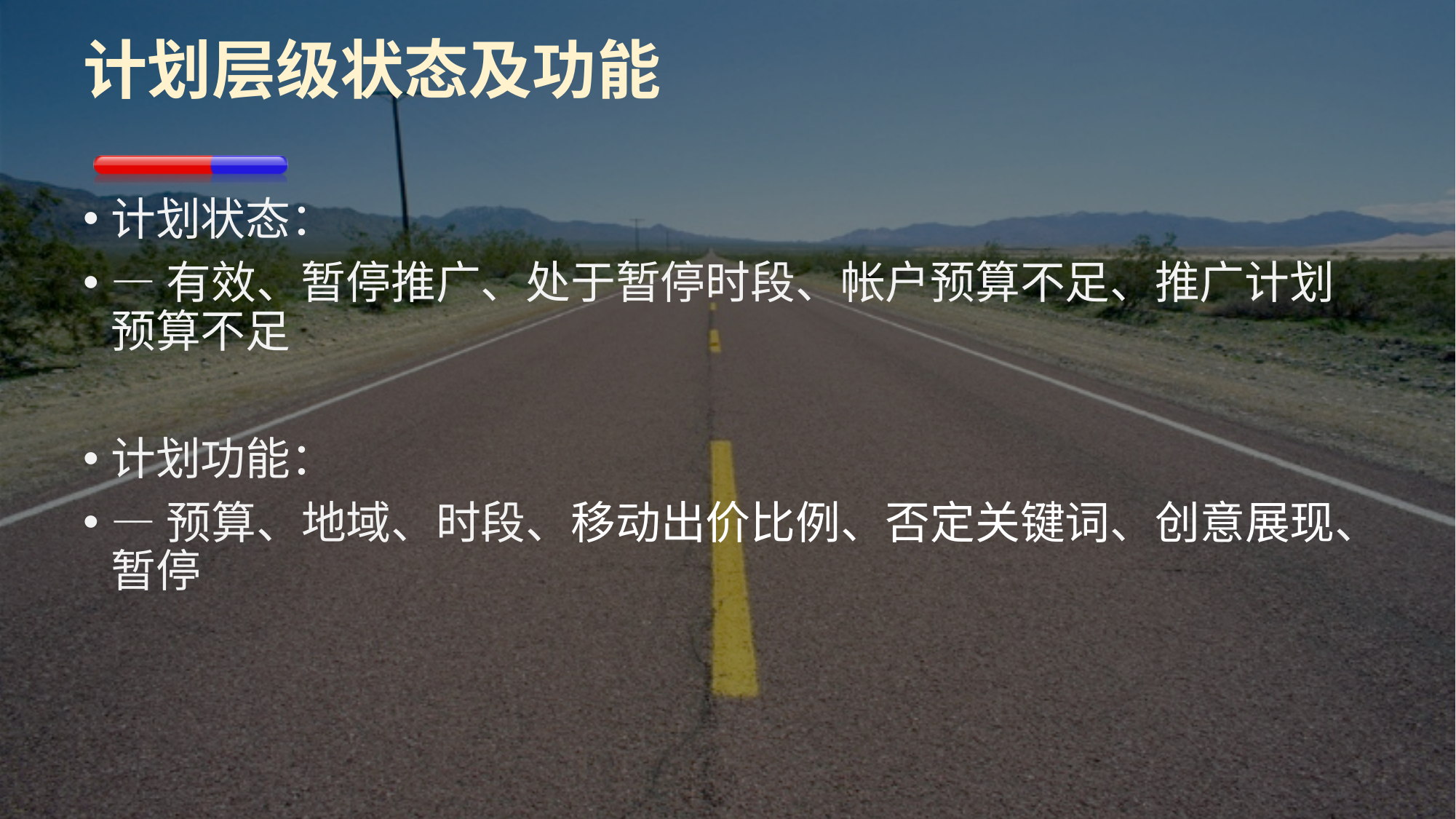

# 计划层级状态及功能
计划状态：
—有效、暂停推广、处于暂停时段、帐户预算不足、推广计划预算不足

计划功能：
—预算、地域、时段、移动出价比例、否定关键词、创意展现、暂停